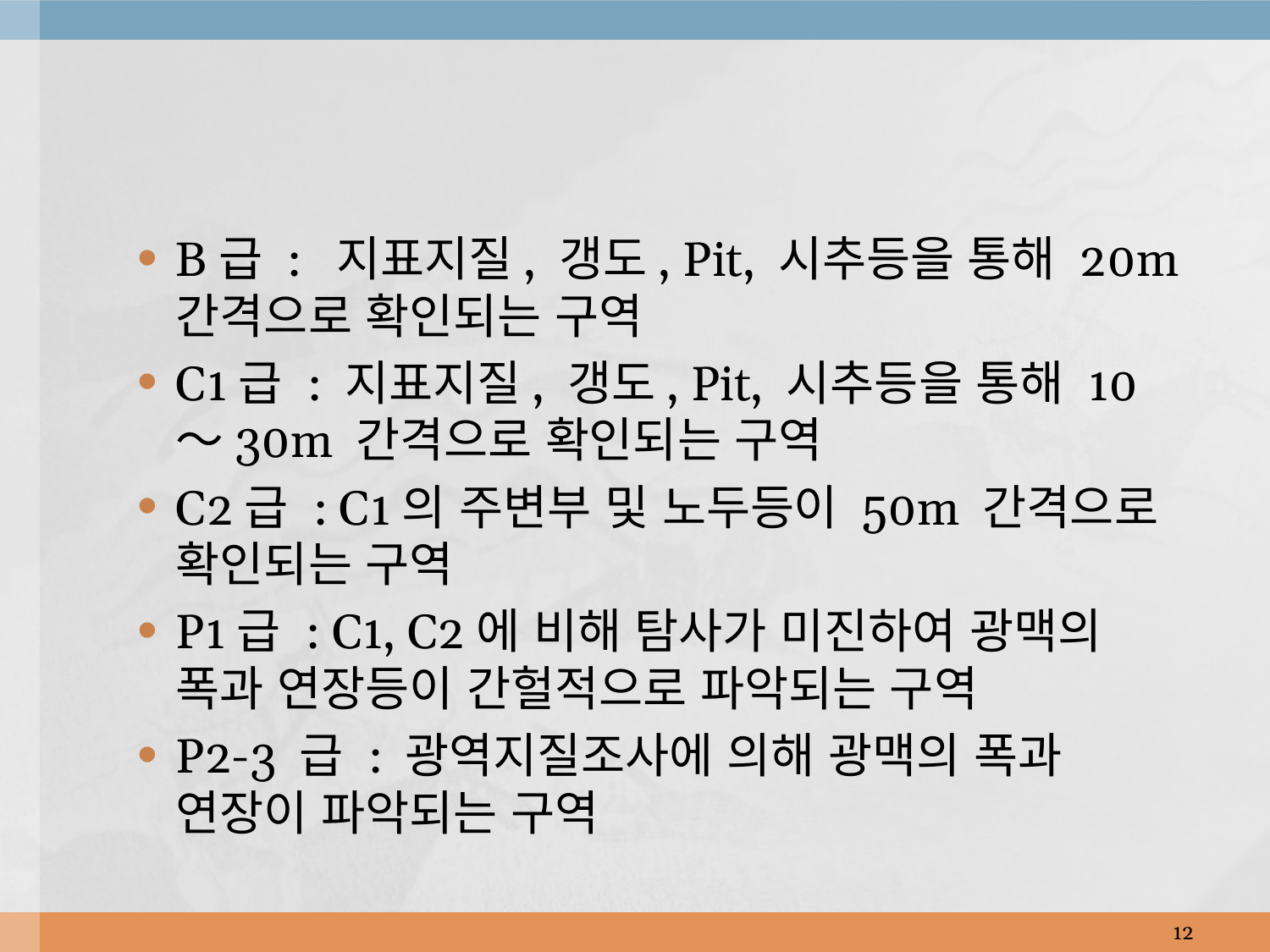

B급 :  지표지질, 갱도, Pit, 시추등을 통해 20m 간격으로 확인되는 구역
C1급 : 지표지질, 갱도, Pit, 시추등을 통해 10～30m 간격으로 확인되는 구역
C2급 : C1의 주변부 및 노두등이 50m 간격으로 확인되는 구역
P1급 : C1, C2에 비해 탐사가 미진하여 광맥의 폭과 연장등이 간헐적으로 파악되는 구역
P2-3 급 : 광역지질조사에 의해 광맥의 폭과 연장이 파악되는 구역
12